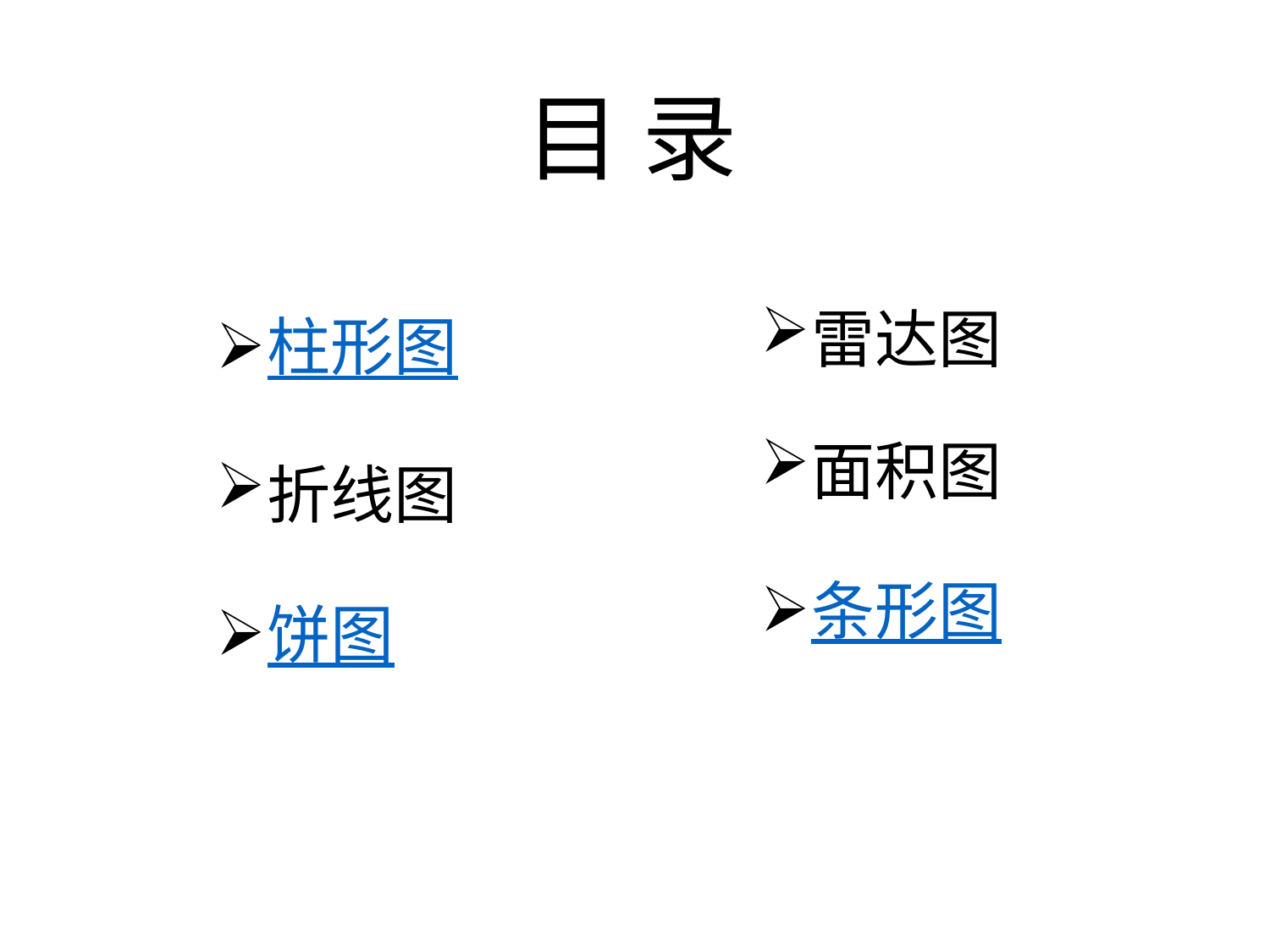

# 目 录
柱形图
折线图
饼图
雷达图
面积图
条形图